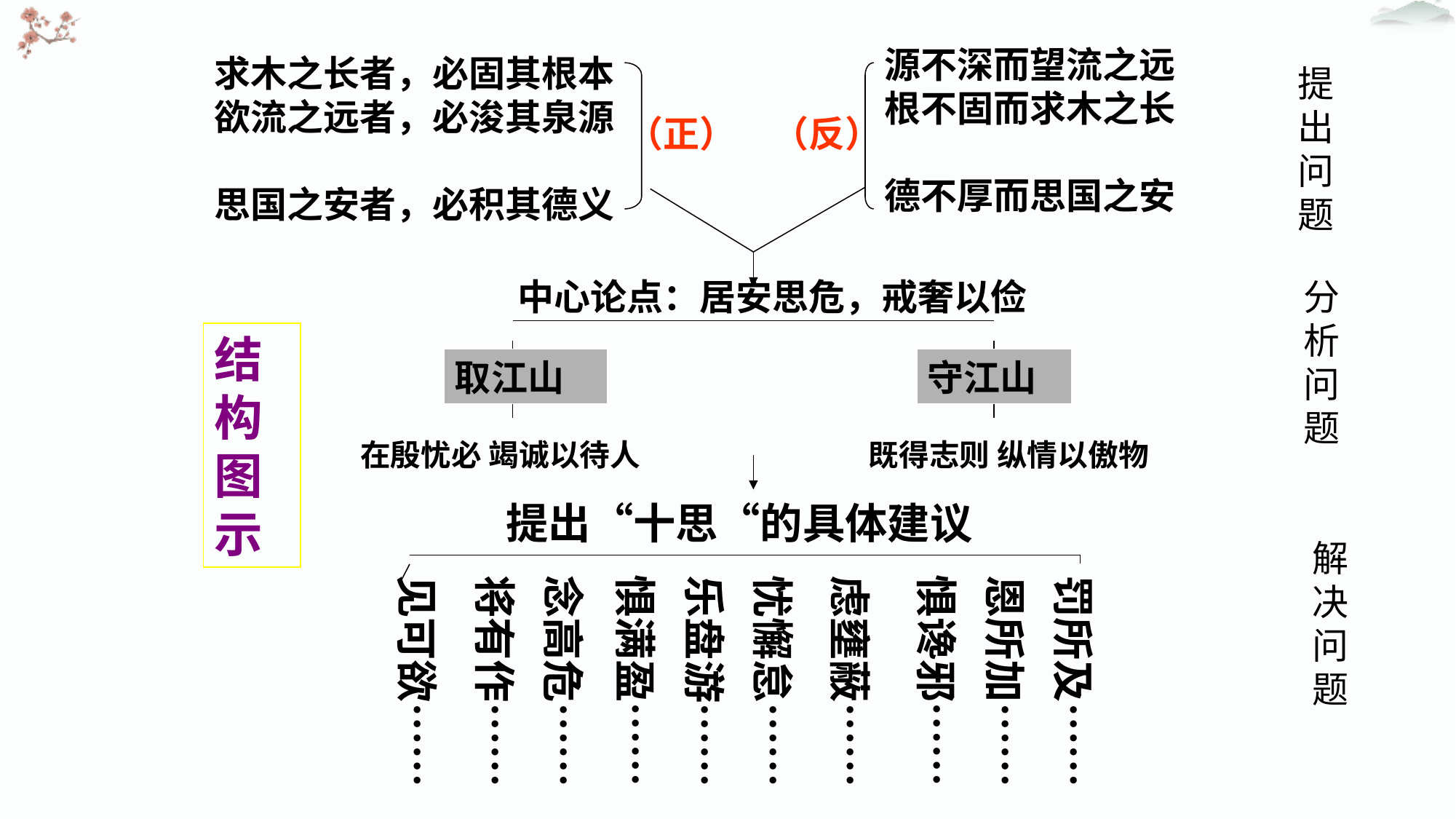

源不深而望流之远
根不固而求木之长

德不厚而思国之安
求木之长者，必固其根本
欲流之远者，必浚其泉源

思国之安者，必积其德义
提出问题

（正）
（反）
中心论点：居安思危，戒奢以俭
分析问题
结构图示
取江山
守江山
在殷忧必 竭诚以待人
既得志则 纵情以傲物
提出“十思“的具体建议
解决问题
惧满盈……
见可欲……
将有作……
念高危……
忧懈怠……
虑壅蔽……
惧谗邪……
恩所加……
罚所及……
乐盘游……